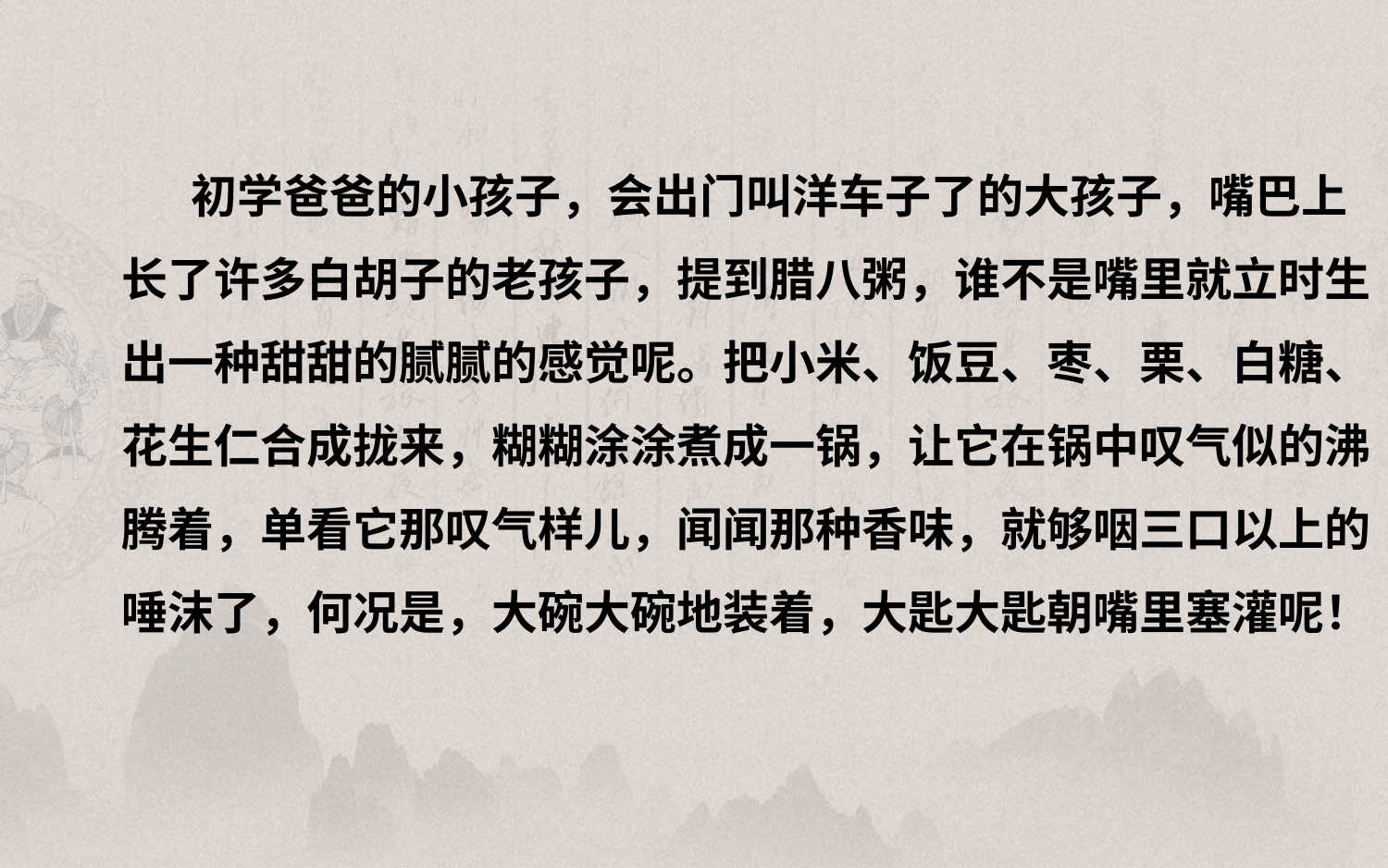

初学爸爸的小孩子，会出门叫洋车子了的大孩子，嘴巴上长了许多白胡子的老孩子，提到腊八粥，谁不是嘴里就立时生出一种甜甜的腻腻的感觉呢。把小米、饭豆、枣、栗、白糖、花生仁合成拢来，糊糊涂涂煮成一锅，让它在锅中叹气似的沸腾着，单看它那叹气样儿，闻闻那种香味，就够咽三口以上的唾沫了，何况是，大碗大碗地装着，大匙大匙朝嘴里塞灌呢！